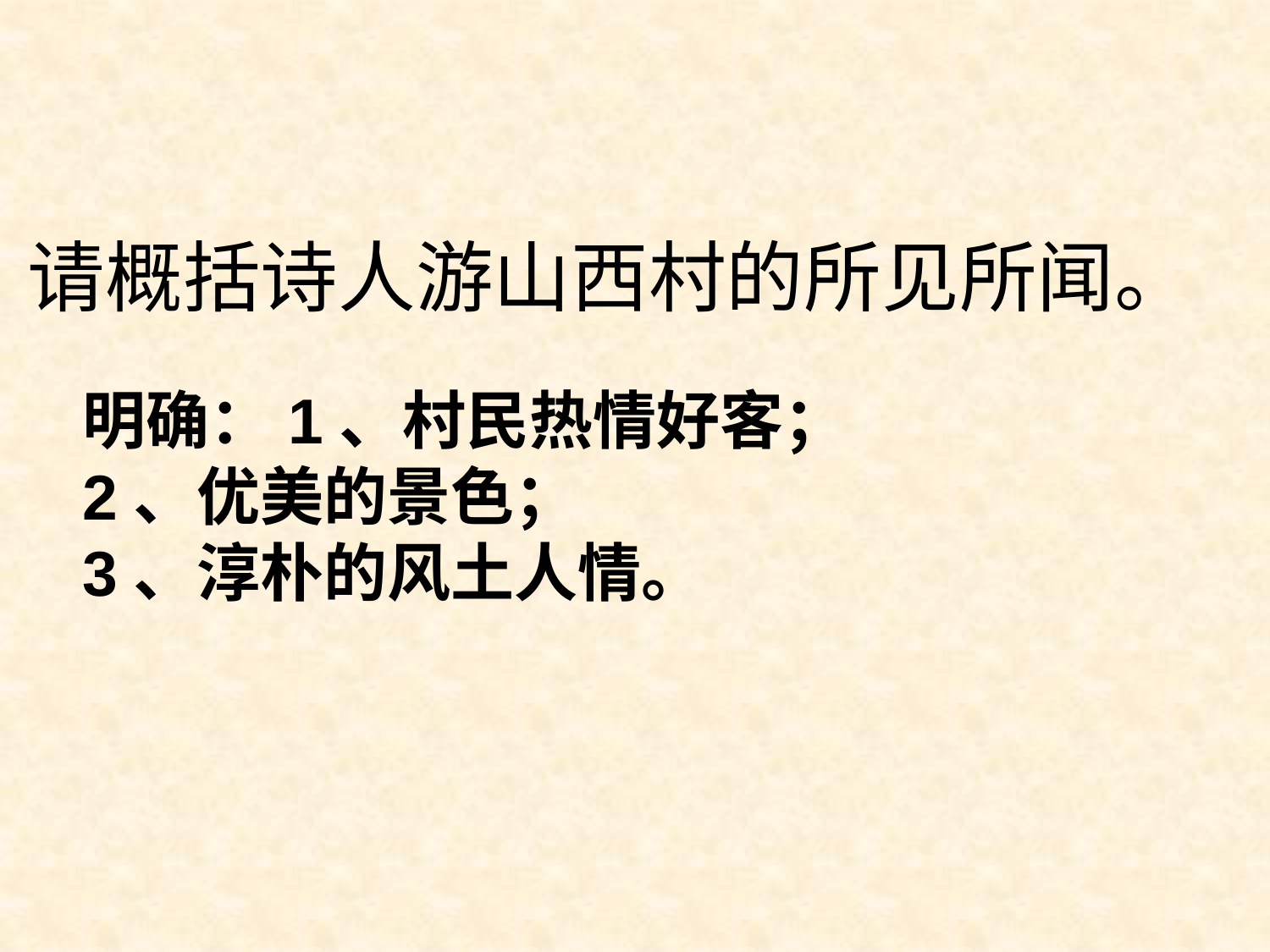

请概括诗人游山西村的所见所闻。
明确：1、村民热情好客；
2、优美的景色；
3、淳朴的风土人情。